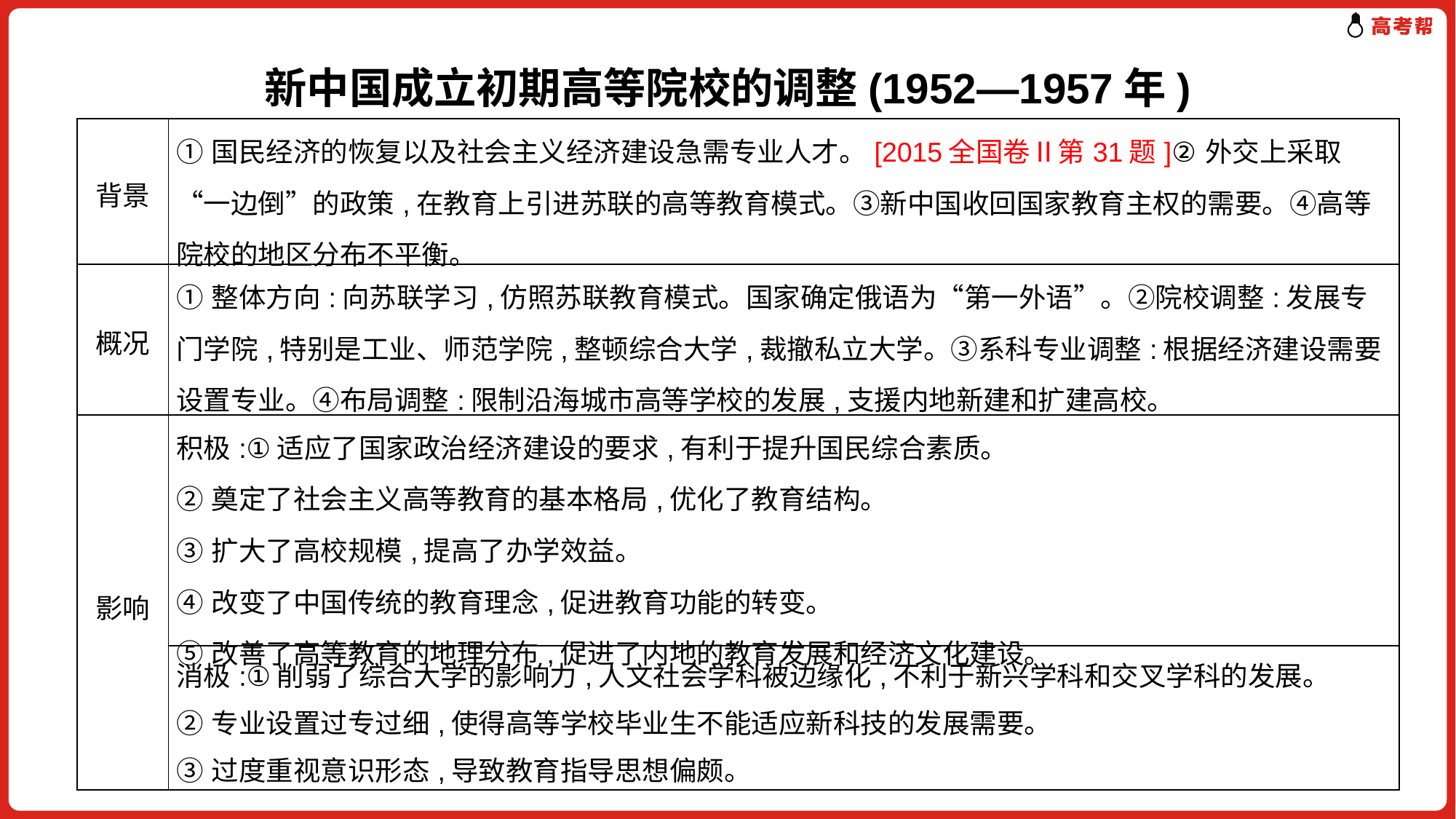

新中国成立初期高等院校的调整(1952—1957年)
| 背景 | ①国民经济的恢复以及社会主义经济建设急需专业人才。[2015全国卷Ⅱ第31题]②外交上采取“一边倒”的政策,在教育上引进苏联的高等教育模式。③新中国收回国家教育主权的需要。④高等院校的地区分布不平衡。 |
| --- | --- |
| 概况 | ①整体方向:向苏联学习,仿照苏联教育模式。国家确定俄语为“第一外语”。②院校调整:发展专门学院,特别是工业、师范学院,整顿综合大学,裁撤私立大学。③系科专业调整:根据经济建设需要设置专业。④布局调整:限制沿海城市高等学校的发展,支援内地新建和扩建高校。 |
| 影响 | 积极:①适应了国家政治经济建设的要求,有利于提升国民综合素质。 ②奠定了社会主义高等教育的基本格局,优化了教育结构。 ③扩大了高校规模,提高了办学效益。 ④改变了中国传统的教育理念,促进教育功能的转变。 ⑤改善了高等教育的地理分布,促进了内地的教育发展和经济文化建设。 |
|  | 消极:①削弱了综合大学的影响力,人文社会学科被边缘化,不利于新兴学科和交叉学科的发展。 ②专业设置过专过细,使得高等学校毕业生不能适应新科技的发展需要。 ③过度重视意识形态,导致教育指导思想偏颇。 |